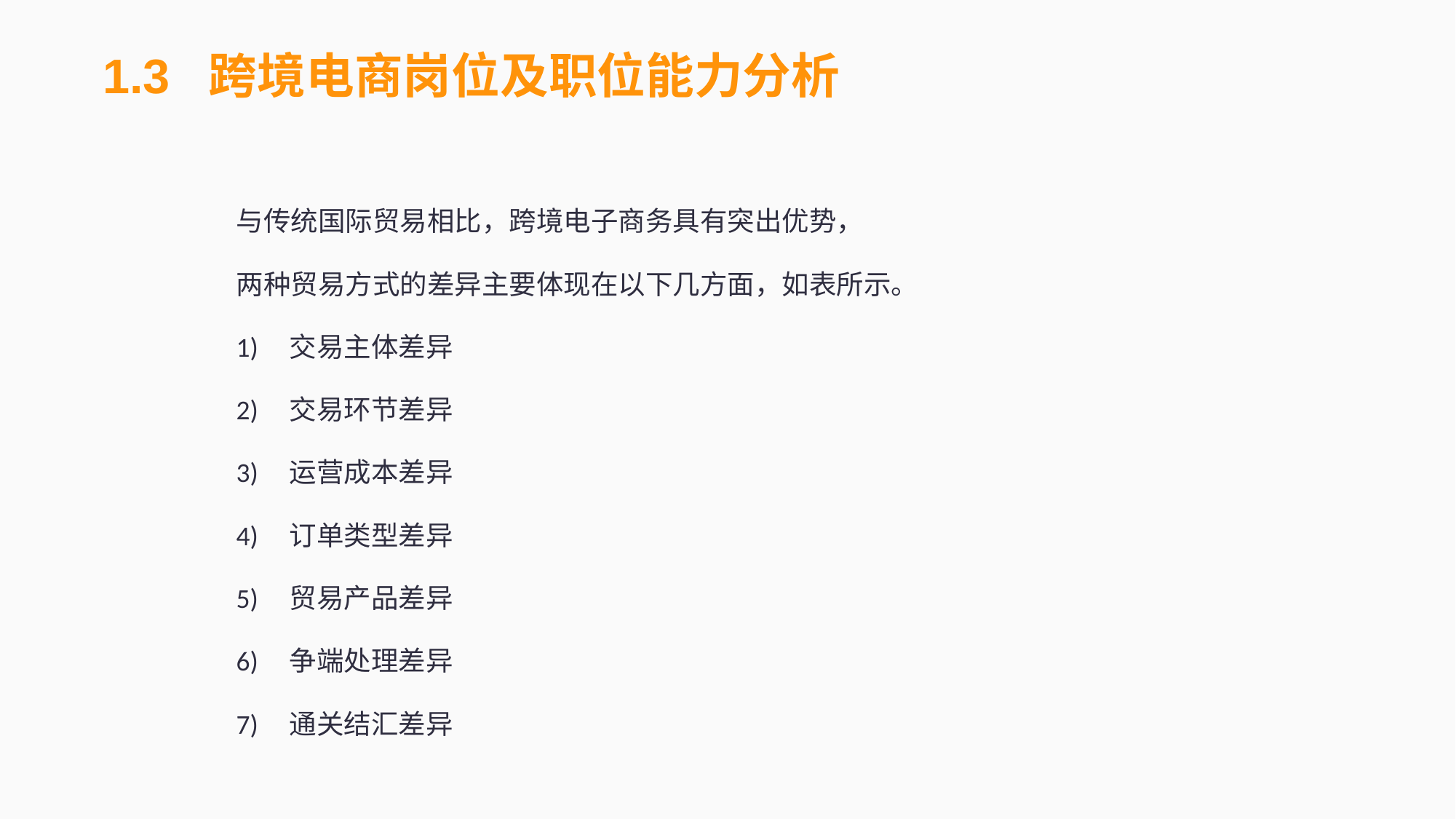

1.3  跨境电商岗位及职位能力分析
与传统国际贸易相比，跨境电子商务具有突出优势，
两种贸易方式的差异主要体现在以下几方面，如表所示。
1)	交易主体差异
2)	交易环节差异
3)	运营成本差异
4)	订单类型差异
5)	贸易产品差异
6)	争端处理差异
7)	通关结汇差异